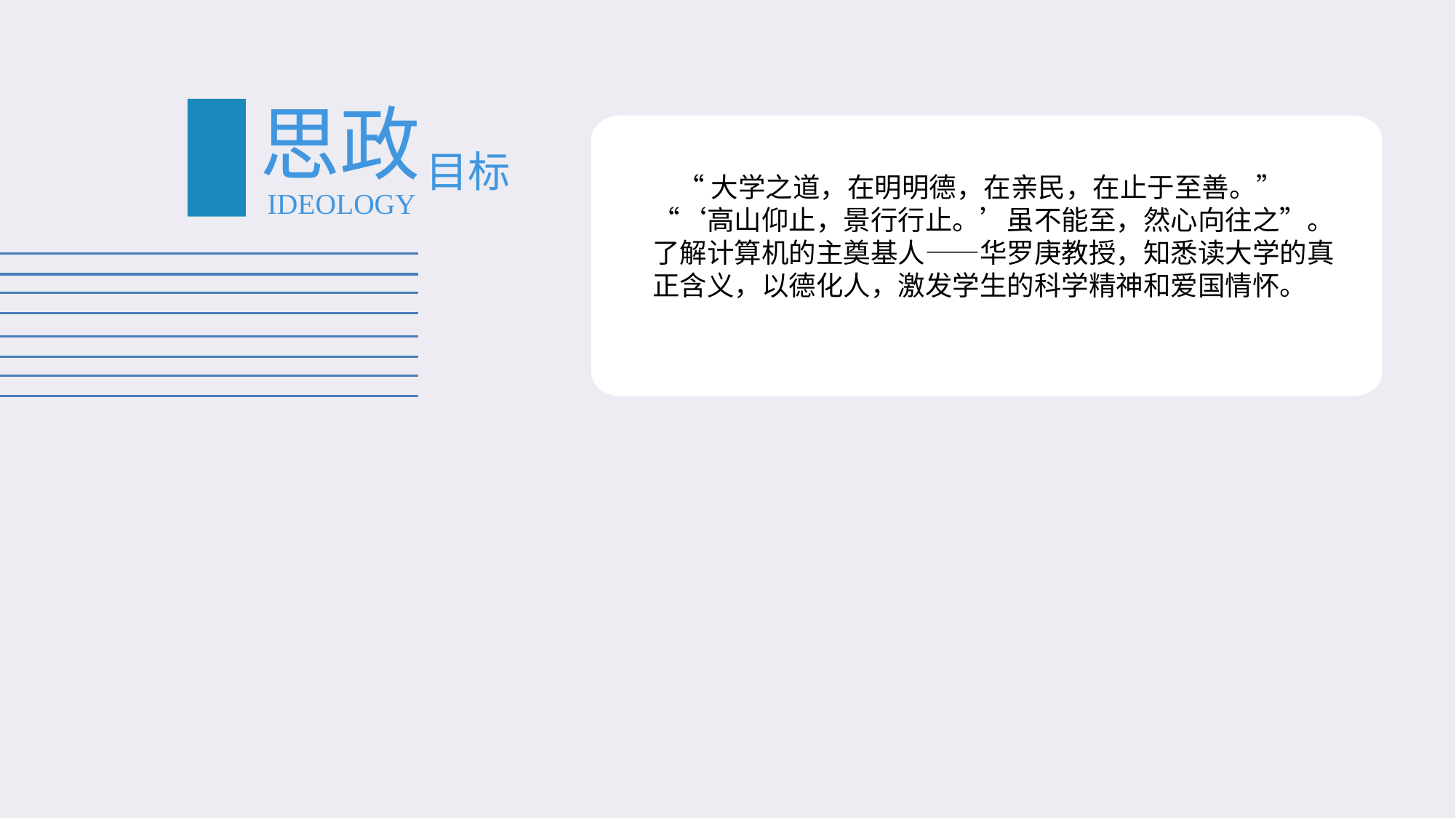

#
思政
目标

    “大学之道，在明明德，在亲民，在止于至善。”“‘高山仰止，景行行止。’虽不能至，然心向往之”。了解计算机的主奠基人——华罗庚教授，知悉读大学的真正含义，以德化人，激发学生的科学精神和爱国情怀。

IDEOLOGY